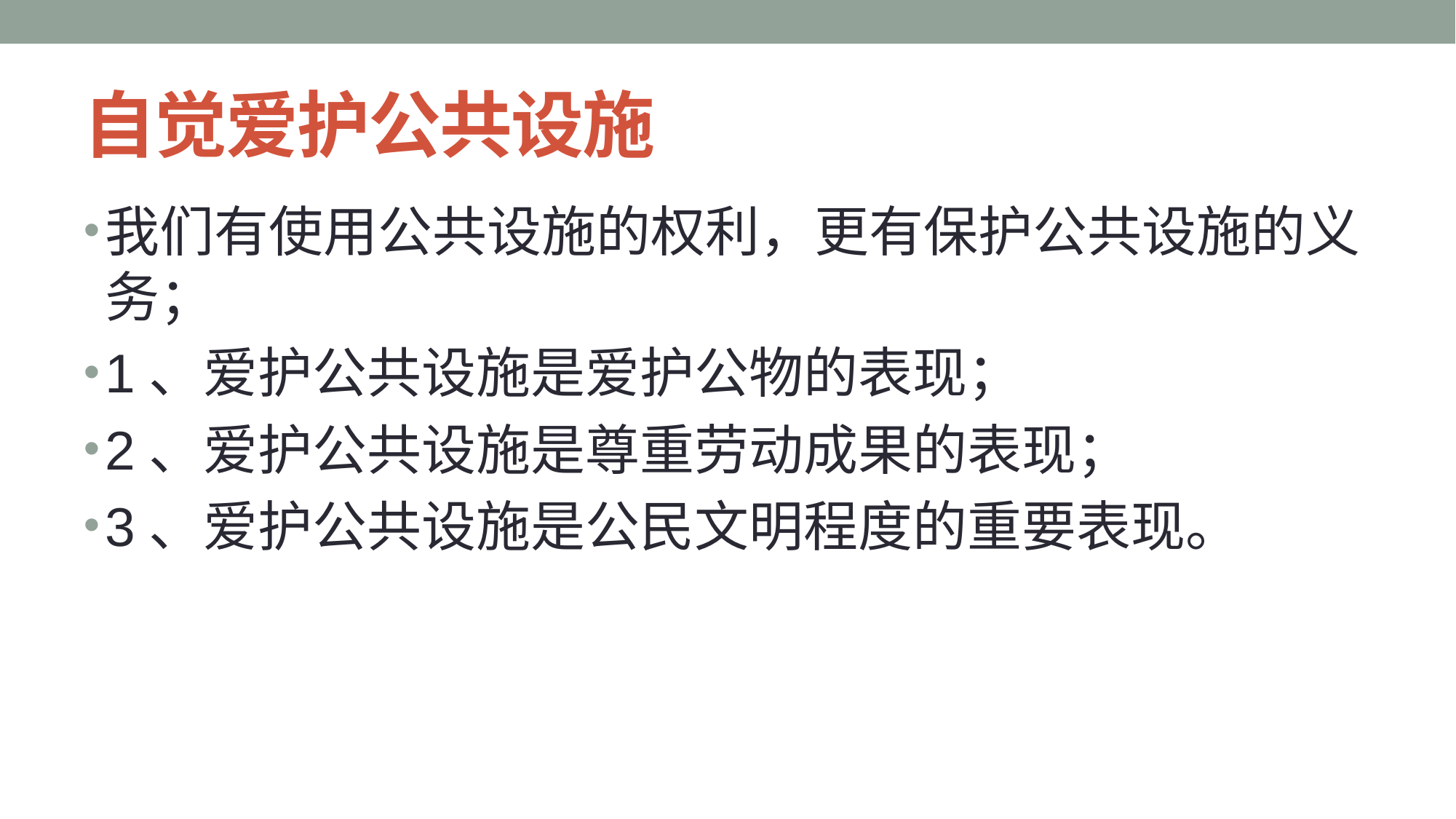

# 自觉爱护公共设施
我们有使用公共设施的权利，更有保护公共设施的义务；
1、爱护公共设施是爱护公物的表现；
2、爱护公共设施是尊重劳动成果的表现；
3、爱护公共设施是公民文明程度的重要表现。